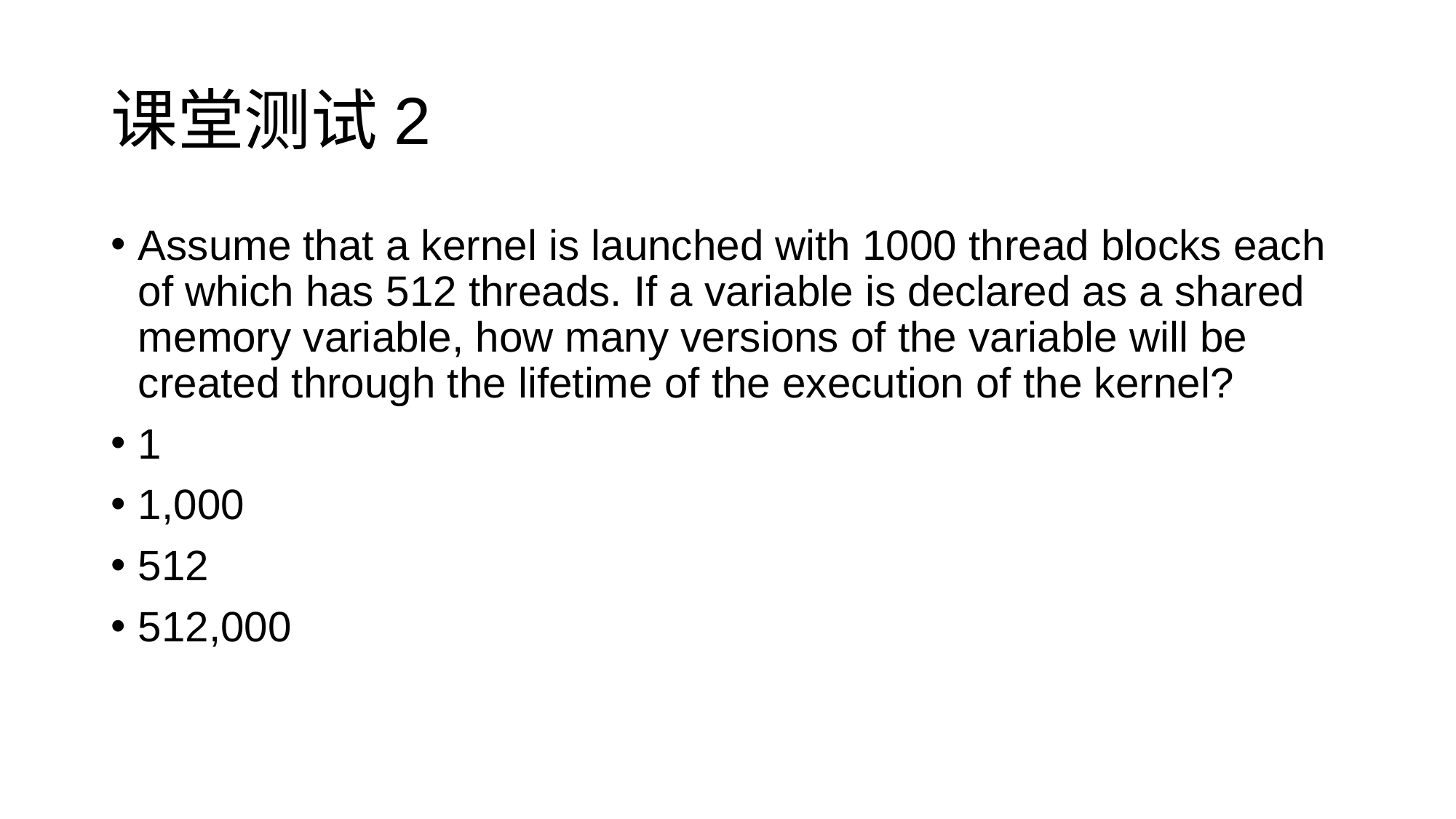

# 课堂测试2
Assume that a kernel is launched with 1000 thread blocks each of which has 512 threads. If a variable is declared as a shared memory variable, how many versions of the variable will be created through the lifetime of the execution of the kernel?
1
1,000
512
512,000